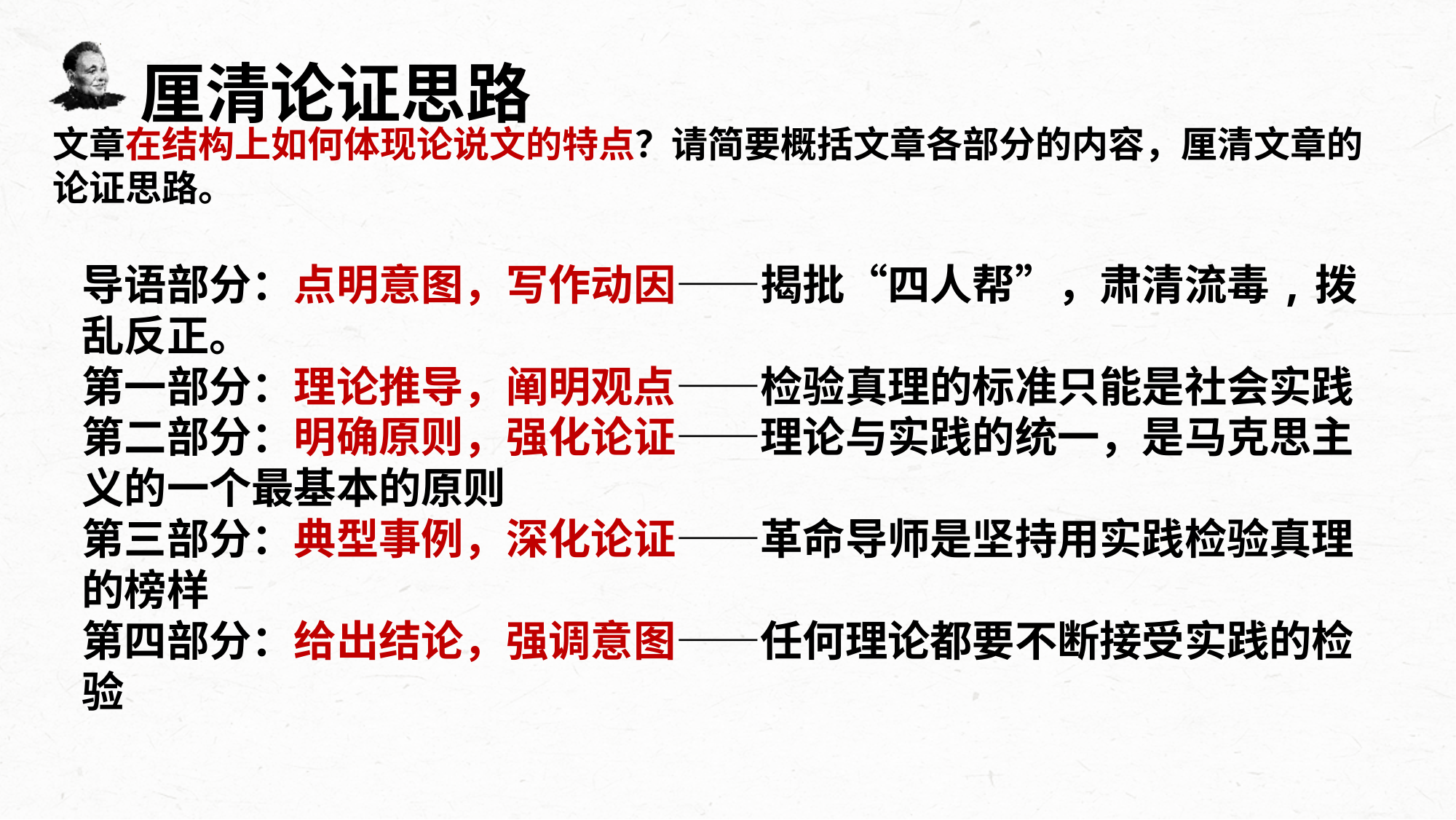

厘清论证思路
文章在结构上如何体现论说文的特点？请简要概括文章各部分的内容，厘清文章的论证思路。
导语部分：点明意图，写作动因——揭批“四人帮”，肃清流毒,拨乱反正。
第一部分：理论推导，阐明观点——检验真理的标准只能是社会实践
第二部分：明确原则，强化论证——理论与实践的统一，是马克思主义的一个最基本的原则
第三部分：典型事例，深化论证——革命导师是坚持用实践检验真理的榜样
第四部分：给出结论，强调意图——任何理论都要不断接受实践的检验